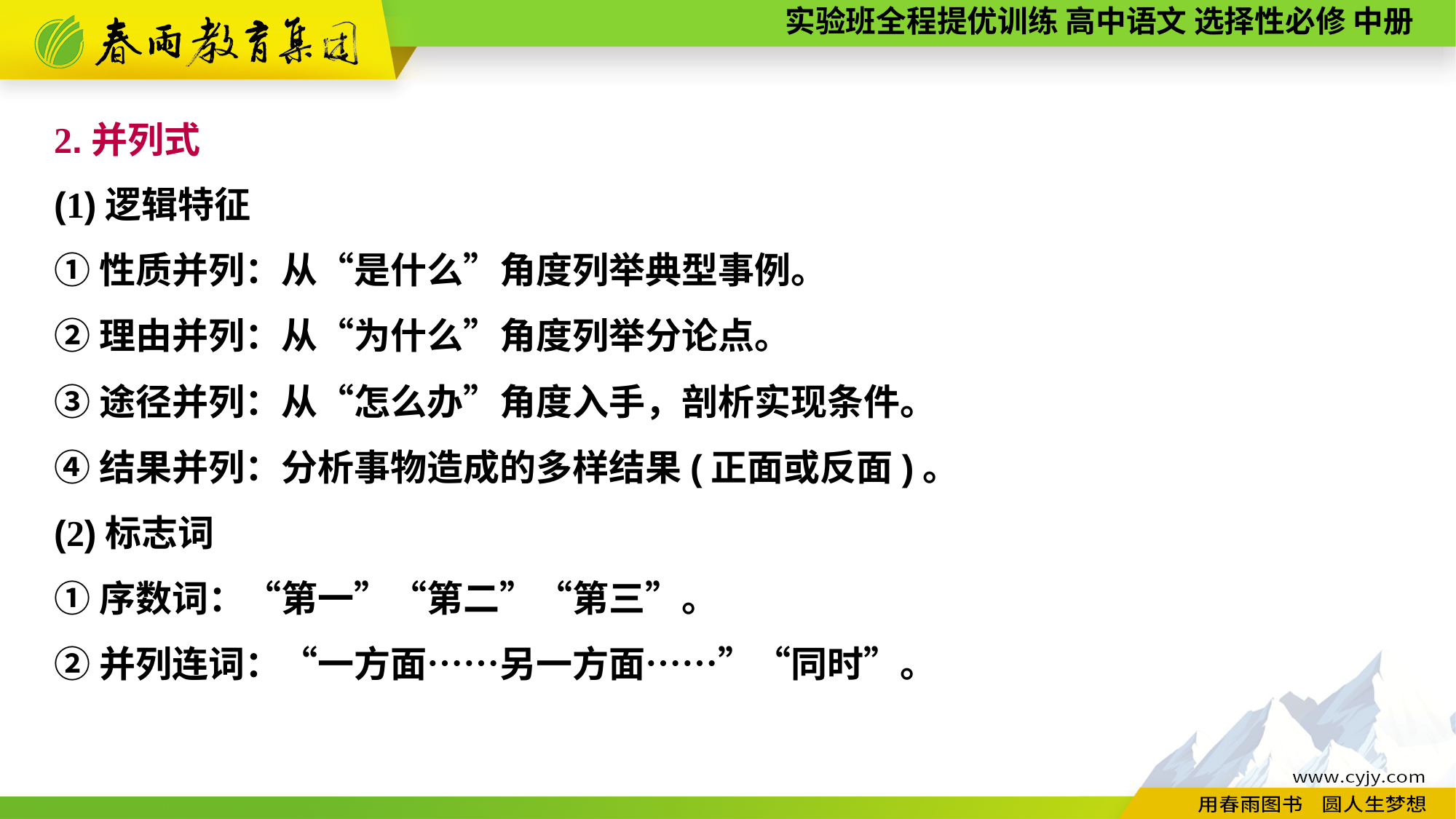

2.并列式
(1)逻辑特征
①性质并列：从“是什么”角度列举典型事例。
②理由并列：从“为什么”角度列举分论点。
③途径并列：从“怎么办”角度入手，剖析实现条件。
④结果并列：分析事物造成的多样结果(正面或反面)。
(2)标志词
①序数词：“第一”“第二”“第三”。
②并列连词：“一方面……另一方面……”“同时”。